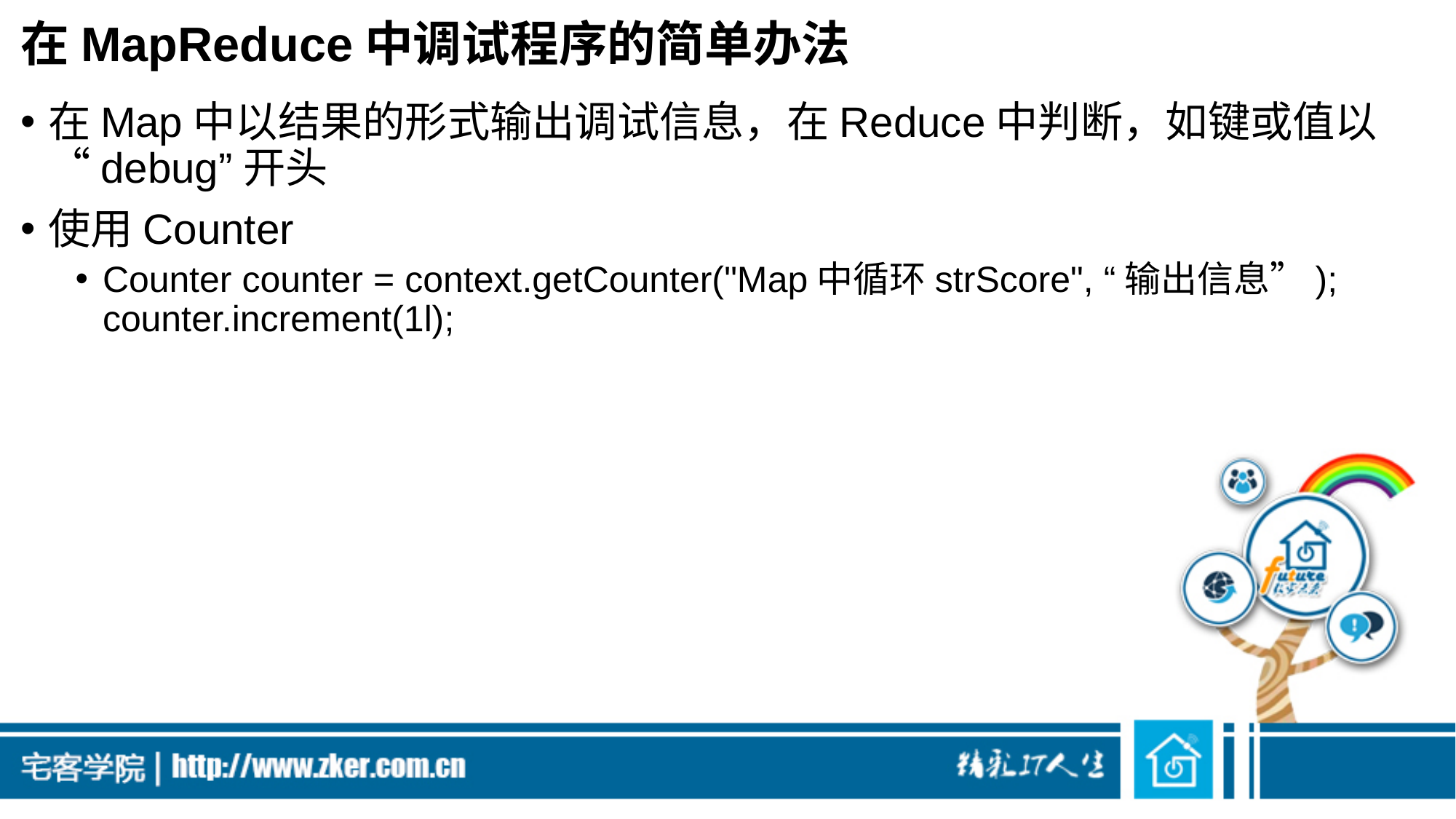

# 在MapReduce中调试程序的简单办法
在Map中以结果的形式输出调试信息，在Reduce中判断，如键或值以“debug”开头
使用Counter
Counter counter = context.getCounter("Map中循环strScore", “输出信息”);
counter.increment(1l);